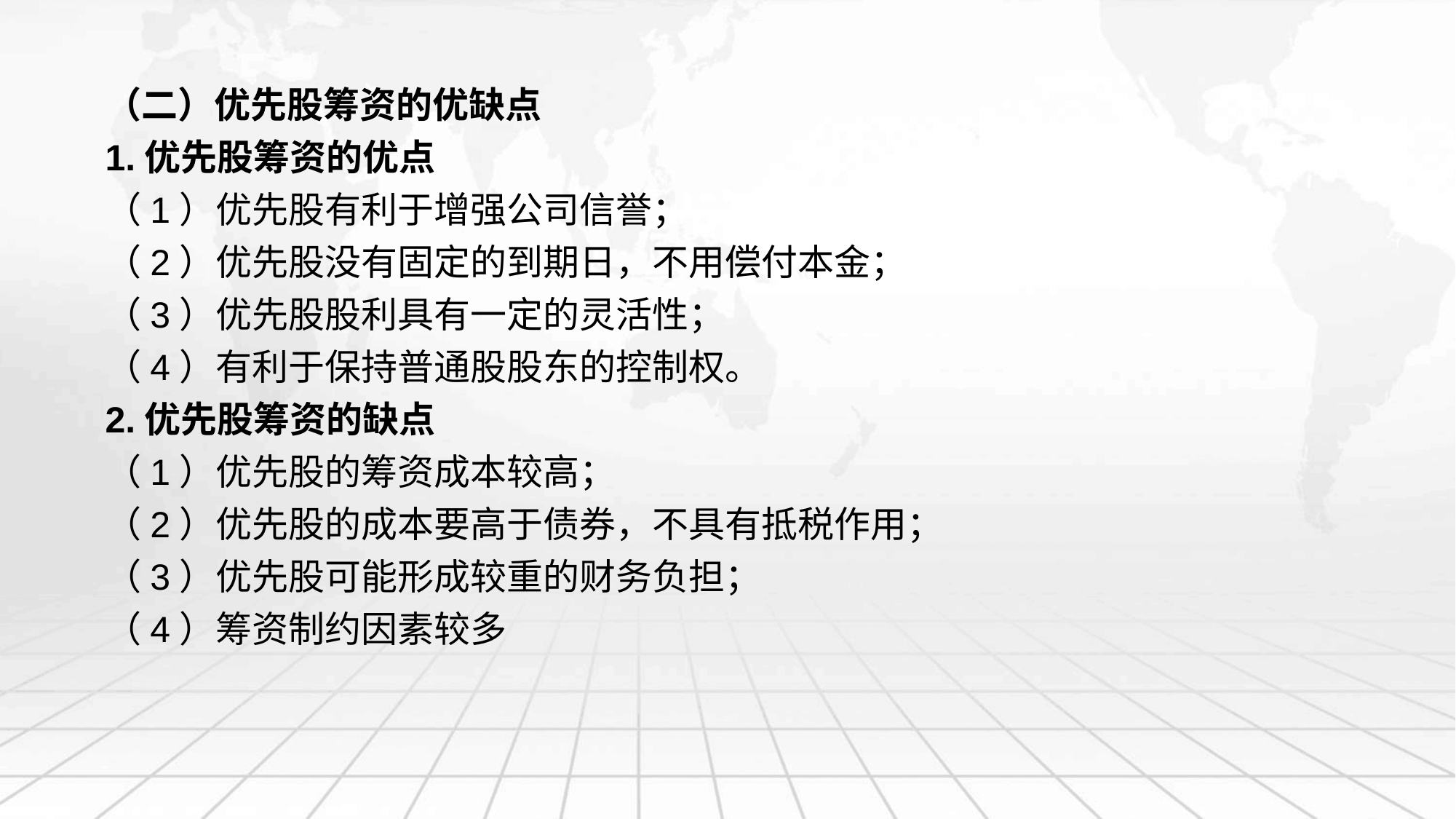

（二）优先股筹资的优缺点
1.优先股筹资的优点
（1）优先股有利于增强公司信誉；
（2）优先股没有固定的到期日，不用偿付本金；
（3）优先股股利具有一定的灵活性；
（4）有利于保持普通股股东的控制权。
2.优先股筹资的缺点
（1）优先股的筹资成本较高；
（2）优先股的成本要高于债券，不具有抵税作用；
（3）优先股可能形成较重的财务负担；
（4）筹资制约因素较多